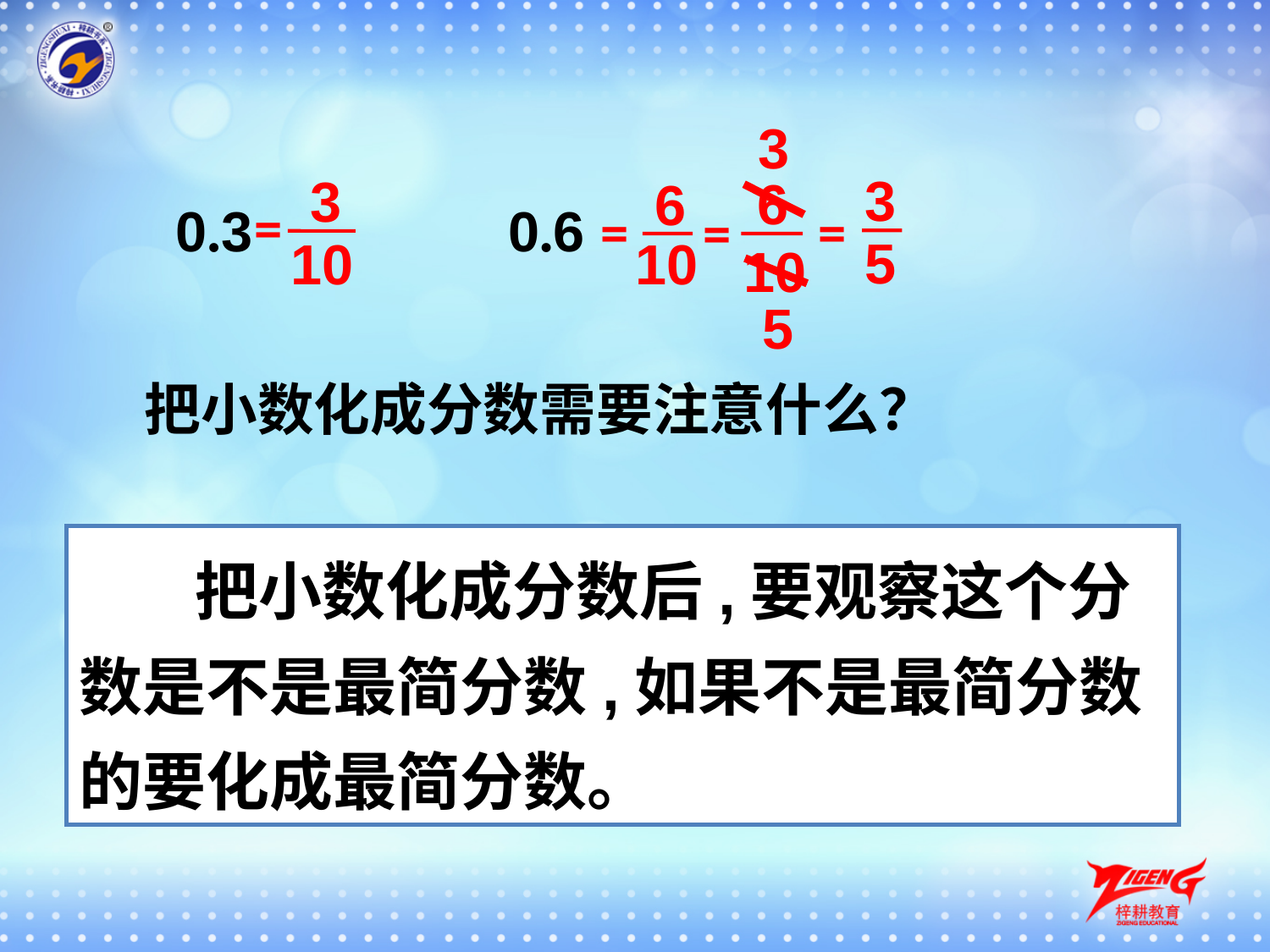

3
3
3
6
6

=
0.3
0.6
=
=
=
5
10
10
10

5
把小数化成分数需要注意什么？
       把小数化成分数后,要观察这个分数是不是最简分数,如果不是最简分数的要化成最简分数。